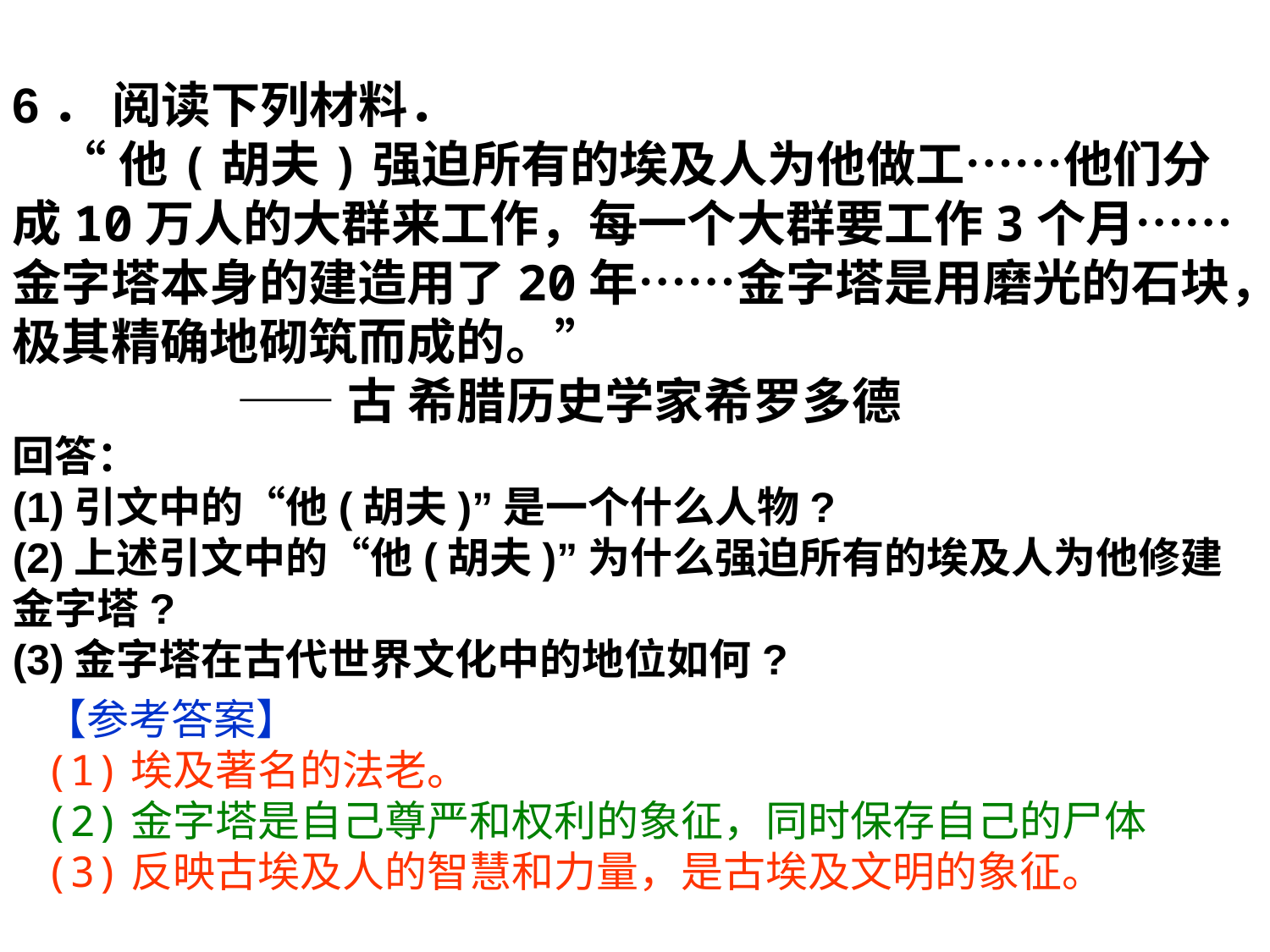

6． 阅读下列材料．
    “他(胡夫)强迫所有的埃及人为他做工……他们分成10万人的大群来工作，每一个大群要工作3个月……金字塔本身的建造用了20年……金字塔是用磨光的石块，极其精确地砌筑而成的。”
                    ——古 希腊历史学家希罗多德
回答：
(1)引文中的“他(胡夫)”是一个什么人物?
(2)上述引文中的“他(胡夫)”为什么强迫所有的埃及人为他修建金字塔?
(3)金字塔在古代世界文化中的地位如何?
【参考答案】
(1)埃及著名的法老。
(2)金字塔是自己尊严和权利的象征，同时保存自己的尸体
(3)反映古埃及人的智慧和力量，是古埃及文明的象征。